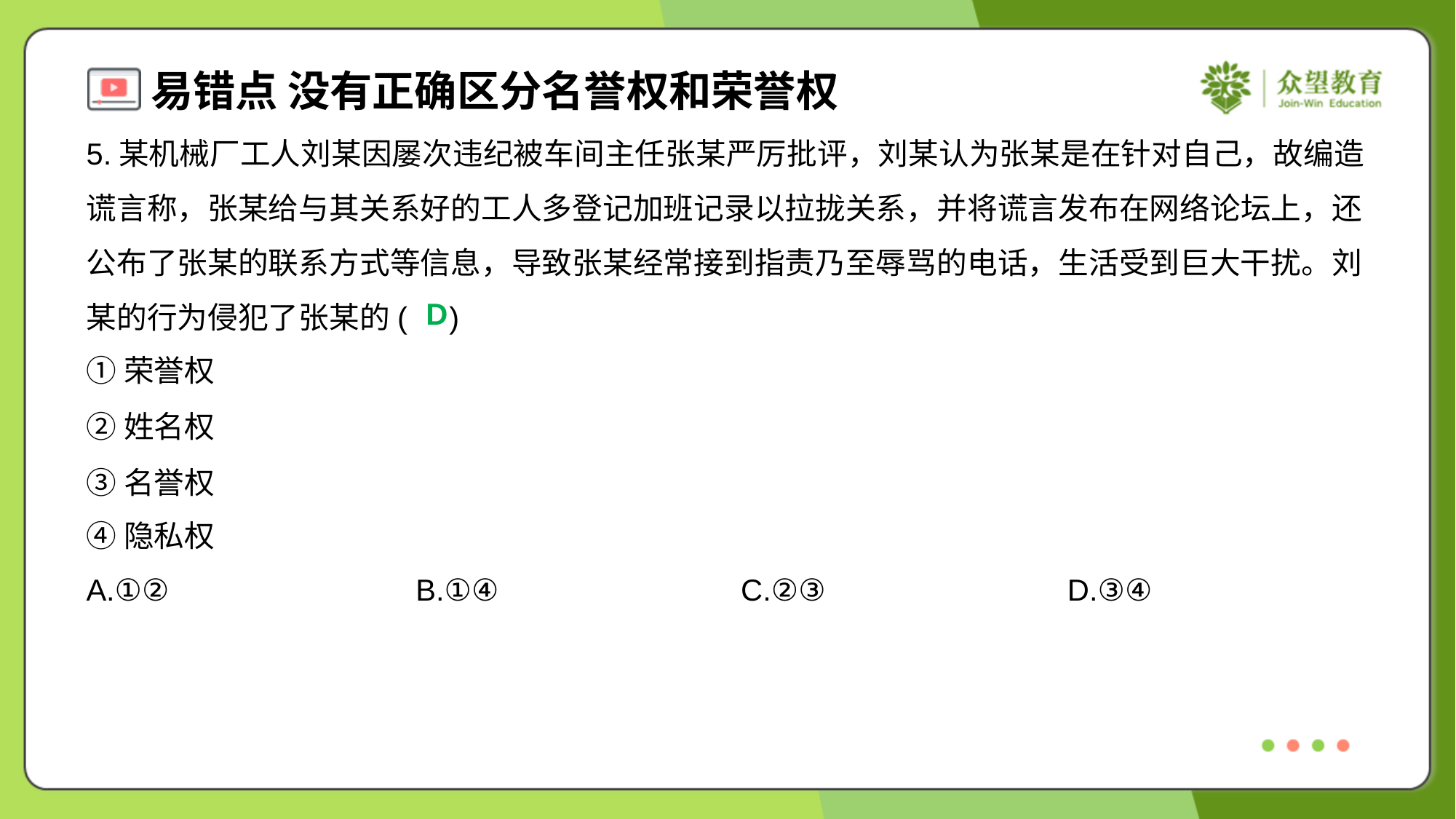

5.某机械厂工人刘某因屡次违纪被车间主任张某严厉批评，刘某认为张某是在针对自己，故编造谎言称，张某给与其关系好的工人多登记加班记录以拉拢关系，并将谎言发布在网络论坛上，还公布了张某的联系方式等信息，导致张某经常接到指责乃至辱骂的电话，生活受到巨大干扰。刘某的行为侵犯了张某的(     )
D
①荣誉权
②姓名权
③名誉权
④隐私权
A.①②	B.①④	C.②③	D.③④